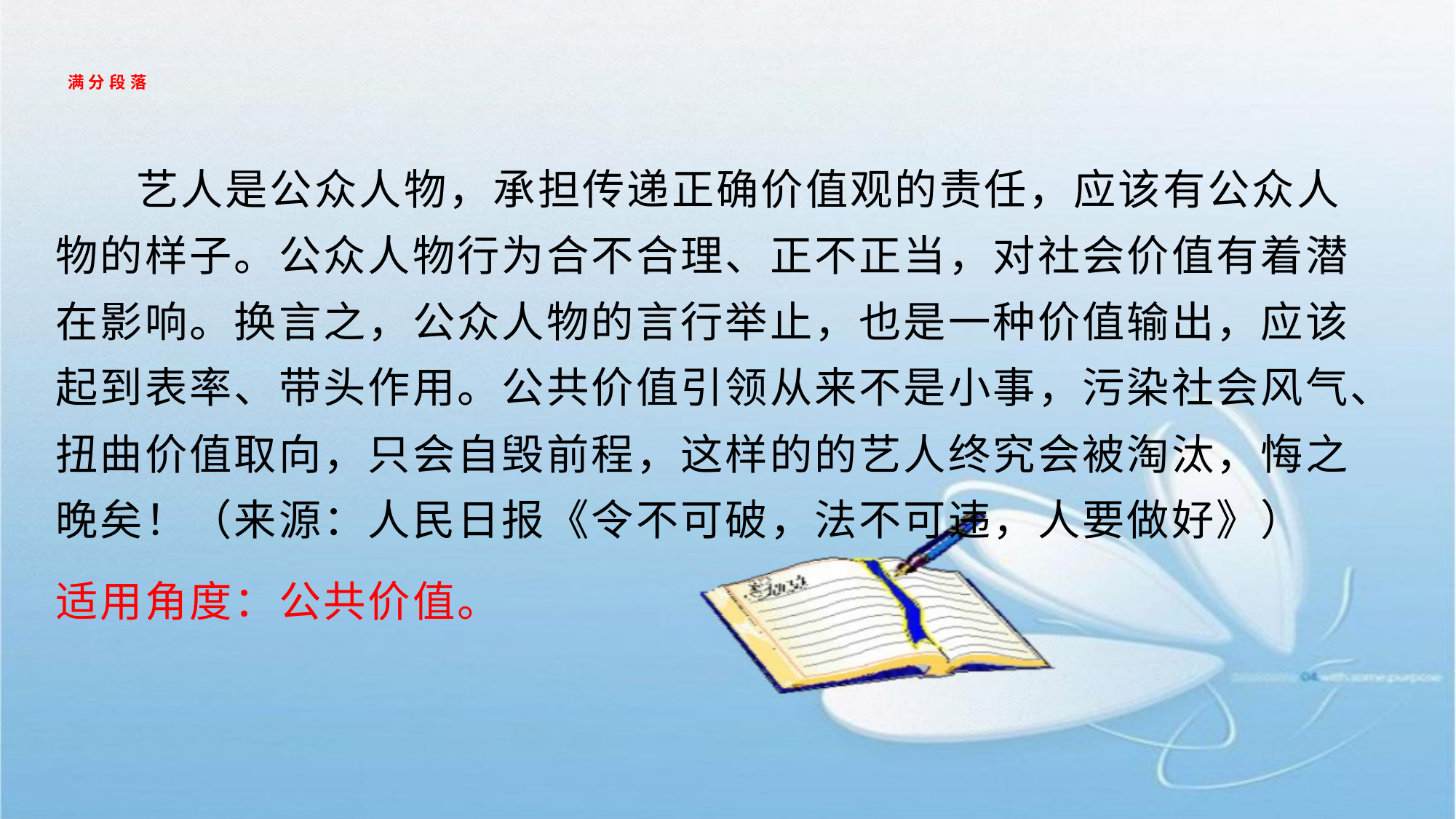

# 满分段落
      艺人是公众人物，承担传递正确价值观的责任，应该有公众人物的样子。公众人物行为合不合理、正不正当，对社会价值有着潜在影响。换言之，公众人物的言行举止，也是一种价值输出，应该起到表率、带头作用。公共价值引领从来不是小事，污染社会风气、扭曲价值取向，只会自毁前程，这样的的艺人终究会被淘汰，悔之晚矣！（来源：人民日报《令不可破，法不可违，人要做好》）
适用角度：公共价值。